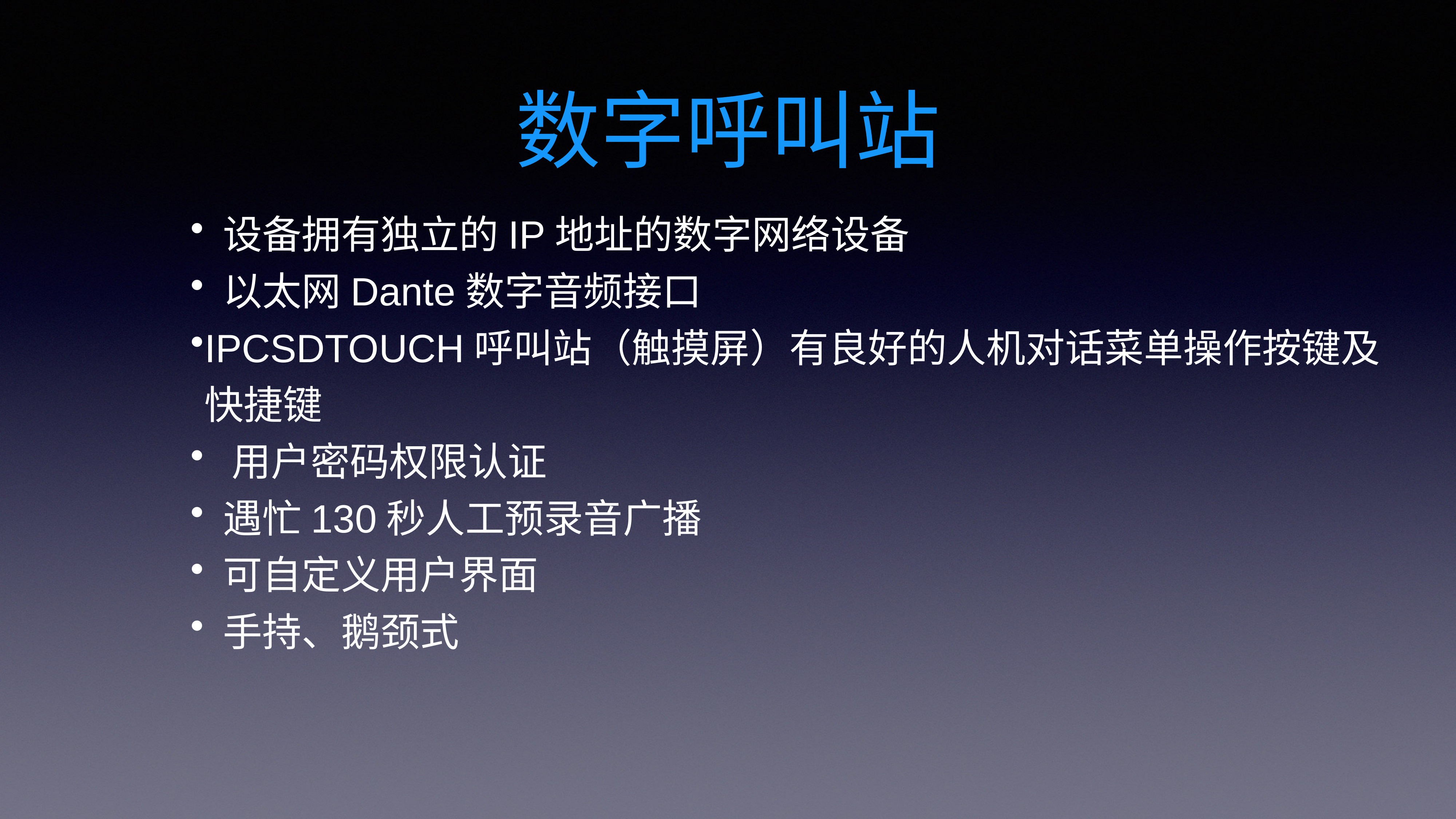

# 数字呼叫站
 设备拥有独立的IP地址的数字网络设备
 以太网Dante数字音频接口
IPCSDTOUCH呼叫站（触摸屏）有良好的人机对话菜单操作按键及快捷键
  用户密码权限认证
 遇忙130秒人工预录音广播
 可自定义用户界面
 手持、鹅颈式